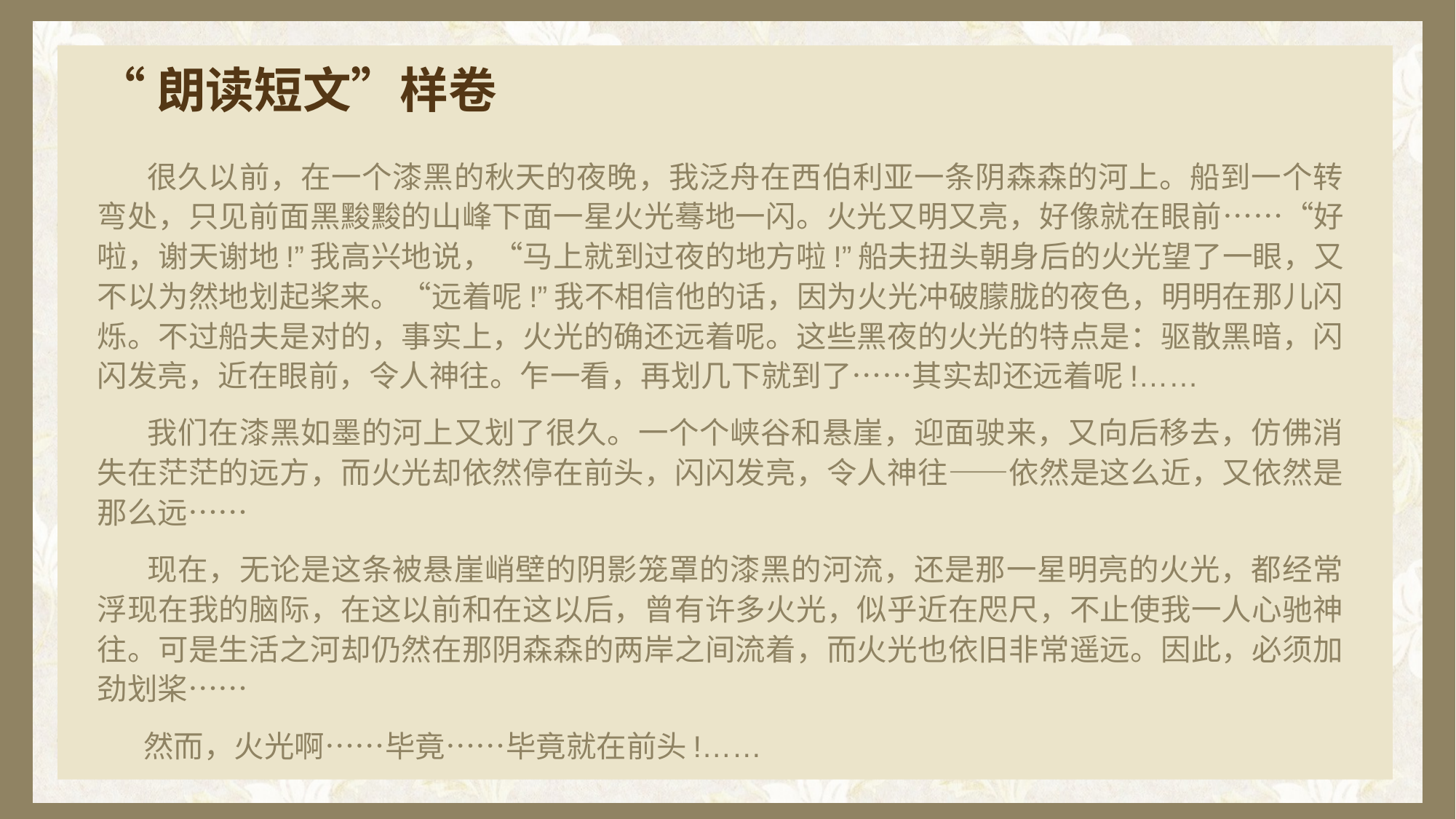

# “朗读短文”样卷
      很久以前，在一个漆黑的秋天的夜晚，我泛舟在西伯利亚一条阴森森的河上。船到一个转弯处，只见前面黑黢黢的山峰下面一星火光蓦地一闪。火光又明又亮，好像就在眼前……“好啦，谢天谢地!”我高兴地说，“马上就到过夜的地方啦!”船夫扭头朝身后的火光望了一眼，又不以为然地划起桨来。“远着呢!”我不相信他的话，因为火光冲破朦胧的夜色，明明在那儿闪烁。不过船夫是对的，事实上，火光的确还远着呢。这些黑夜的火光的特点是：驱散黑暗，闪闪发亮，近在眼前，令人神往。乍一看，再划几下就到了……其实却还远着呢!……
      我们在漆黑如墨的河上又划了很久。一个个峡谷和悬崖，迎面驶来，又向后移去，仿佛消失在茫茫的远方，而火光却依然停在前头，闪闪发亮，令人神往――依然是这么近，又依然是那么远……
      现在，无论是这条被悬崖峭壁的阴影笼罩的漆黑的河流，还是那一星明亮的火光，都经常浮现在我的脑际，在这以前和在这以后，曾有许多火光，似乎近在咫尺，不止使我一人心驰神往。可是生活之河却仍然在那阴森森的两岸之间流着，而火光也依旧非常遥远。因此，必须加劲划桨……
      然而，火光啊……毕竟……毕竟就在前头!……